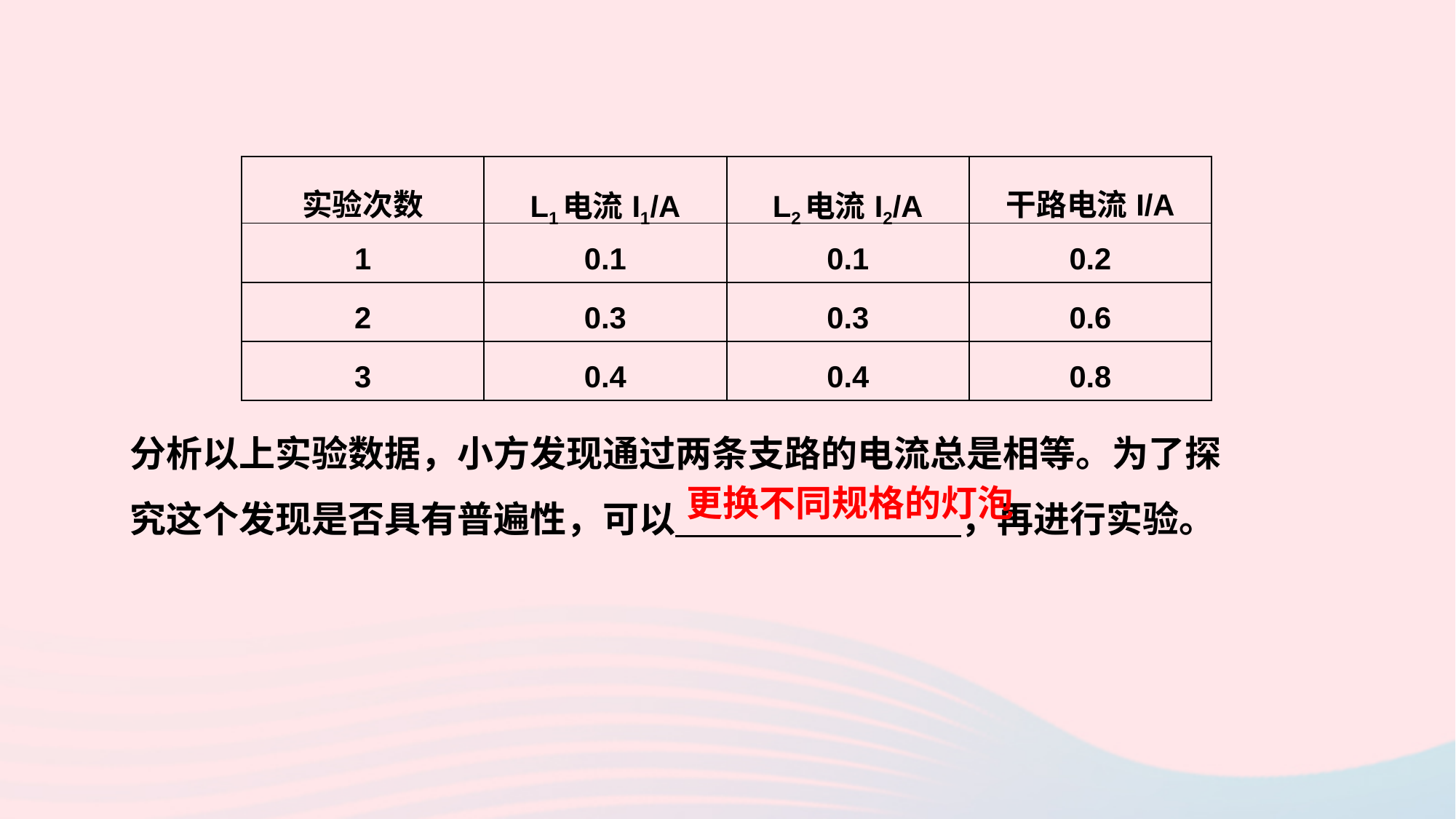

| 实验次数 | L1电流I1/A | L2电流I2/A | 干路电流I/A |
| --- | --- | --- | --- |
| 1 | 0.1 | 0.1 | 0.2 |
| 2 | 0.3 | 0.3 | 0.6 |
| 3 | 0.4 | 0.4 | 0.8 |
分析以上实验数据，小方发现通过两条支路的电流总是相等。为了探究这个发现是否具有普遍性，可以　                          　，再进行实验。
更换不同规格的灯泡